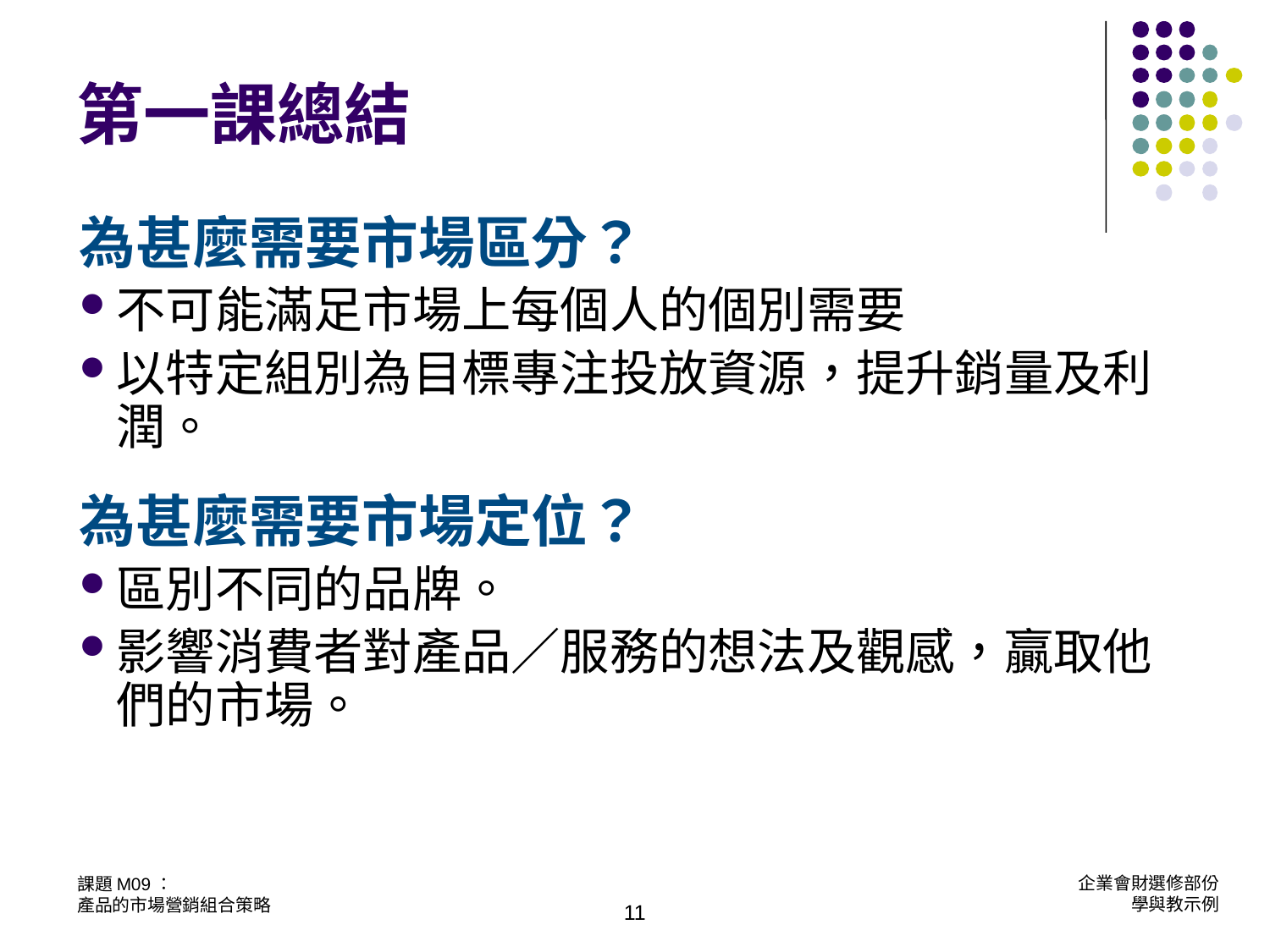

# 第一課總結
為甚麼需要市場區分？
不可能滿足市場上每個人的個別需要
以特定組別為目標專注投放資源，提升銷量及利潤。

為甚麼需要市場定位？
區別不同的品牌。
影響消費者對產品／服務的想法及觀感，贏取他們的市場。

11